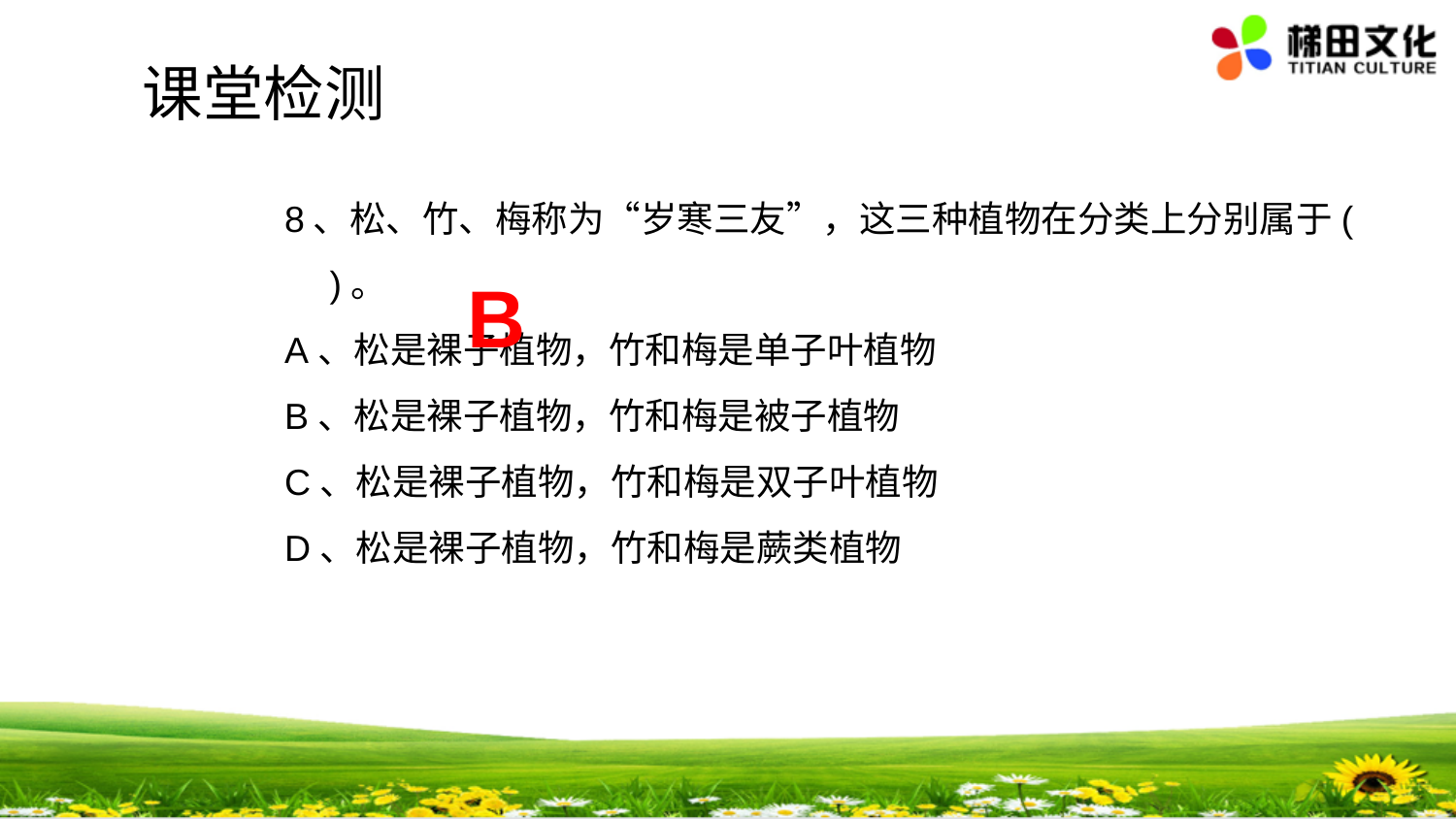

课堂检测
8、松、竹、梅称为“岁寒三友”，这三种植物在分类上分别属于(   　)。
A、松是裸子植物，竹和梅是单子叶植物
B、松是裸子植物，竹和梅是被子植物
C、松是裸子植物，竹和梅是双子叶植物
D、松是裸子植物，竹和梅是蕨类植物

B